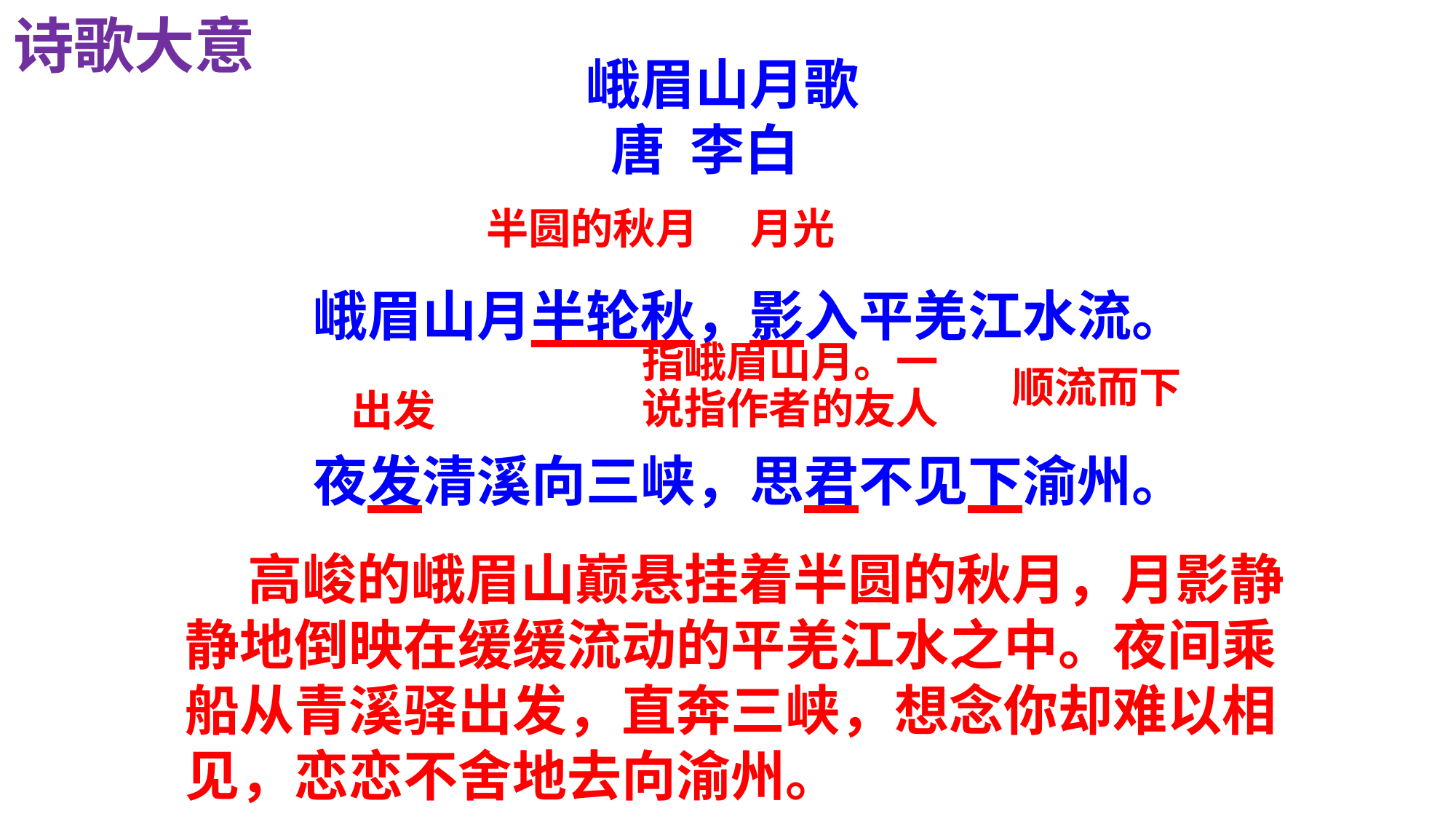

诗歌大意
                     峨眉山月歌
                       唐  李白
峨眉山月半轮秋，影入平羌江水流。
夜发清溪向三峡，思君不见下渝州。

半圆的秋月
月光
指峨眉山月。一
说指作者的友人
顺流而下
出发
    高峻的峨眉山巅悬挂着半圆的秋月，月影静静地倒映在缓缓流动的平羌江水之中。夜间乘船从青溪驿出发，直奔三峡，想念你却难以相见，恋恋不舍地去向渝州。